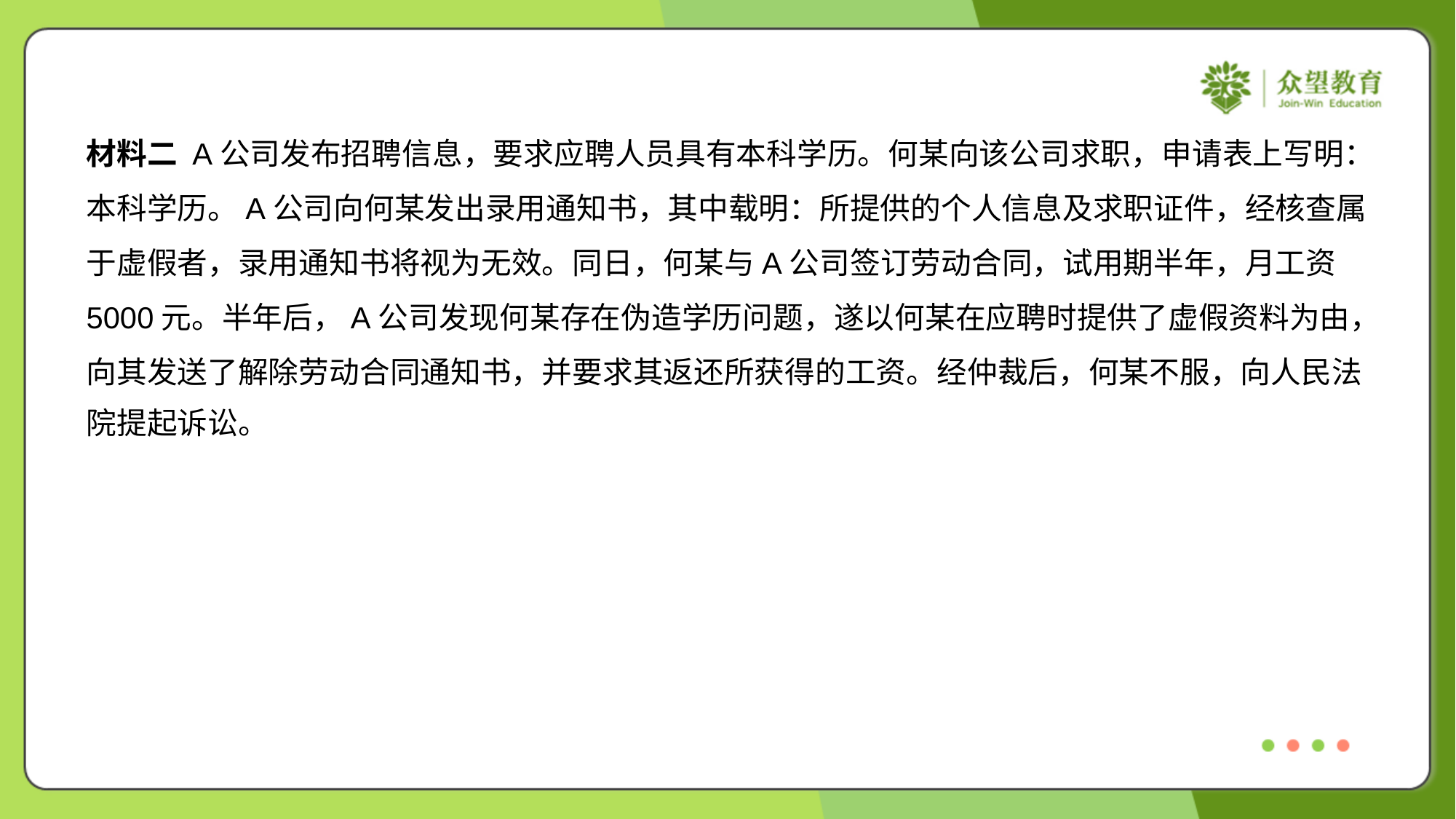

材料二 A公司发布招聘信息，要求应聘人员具有本科学历。何某向该公司求职，申请表上写明：
本科学历。A公司向何某发出录用通知书，其中载明：所提供的个人信息及求职证件，经核查属
于虚假者，录用通知书将视为无效。同日，何某与A公司签订劳动合同，试用期半年，月工资
5000元。半年后，A公司发现何某存在伪造学历问题，遂以何某在应聘时提供了虚假资料为由，
向其发送了解除劳动合同通知书，并要求其返还所获得的工资。经仲裁后，何某不服，向人民法
院提起诉讼。